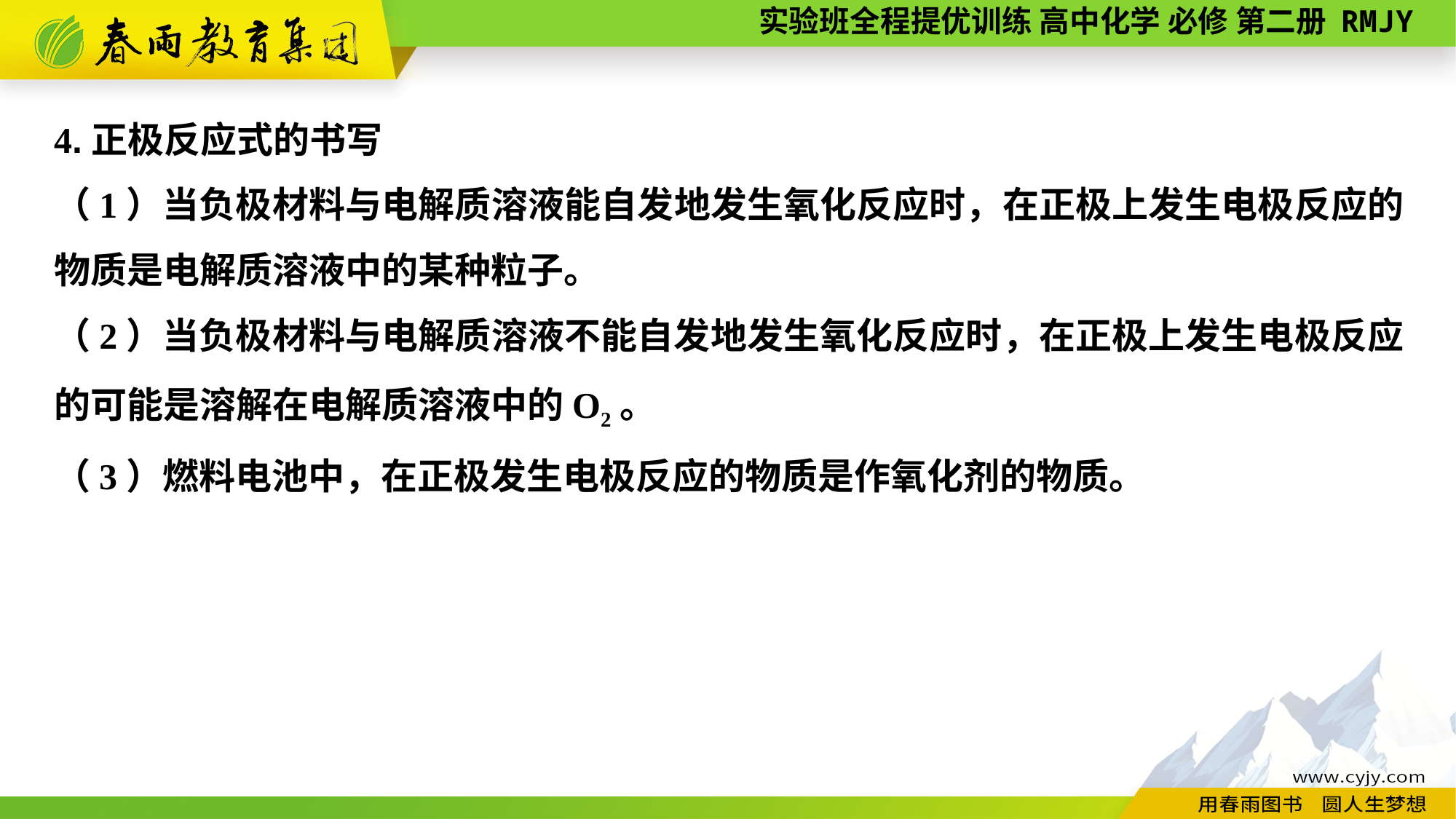

4.正极反应式的书写
（1）当负极材料与电解质溶液能自发地发生氧化反应时，在正极上发生电极反应的物质是电解质溶液中的某种粒子。
（2）当负极材料与电解质溶液不能自发地发生氧化反应时，在正极上发生电极反应的可能是溶解在电解质溶液中的O2。
（3）燃料电池中，在正极发生电极反应的物质是作氧化剂的物质。